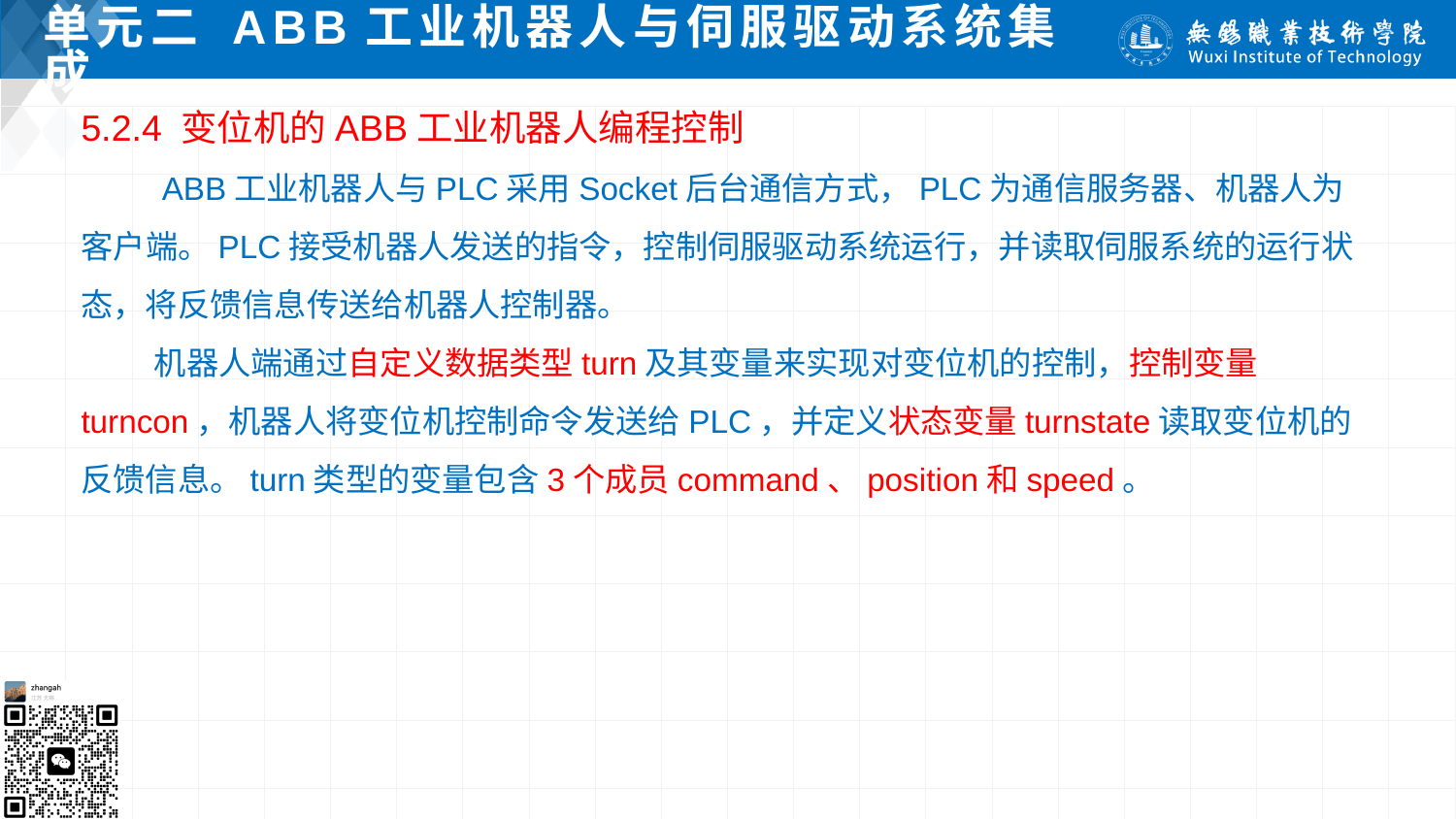

# 单元二 ABB工业机器人与伺服驱动系统集成
5.2.4 变位机的ABB工业机器人编程控制
         ABB工业机器人与PLC采用Socket后台通信方式，PLC为通信服务器、机器人为客户端。PLC接受机器人发送的指令，控制伺服驱动系统运行，并读取伺服系统的运行状态，将反馈信息传送给机器人控制器。
         机器人端通过自定义数据类型turn及其变量来实现对变位机的控制，控制变量turncon，机器人将变位机控制命令发送给PLC，并定义状态变量turnstate读取变位机的反馈信息。turn类型的变量包含3个成员command、position和speed。